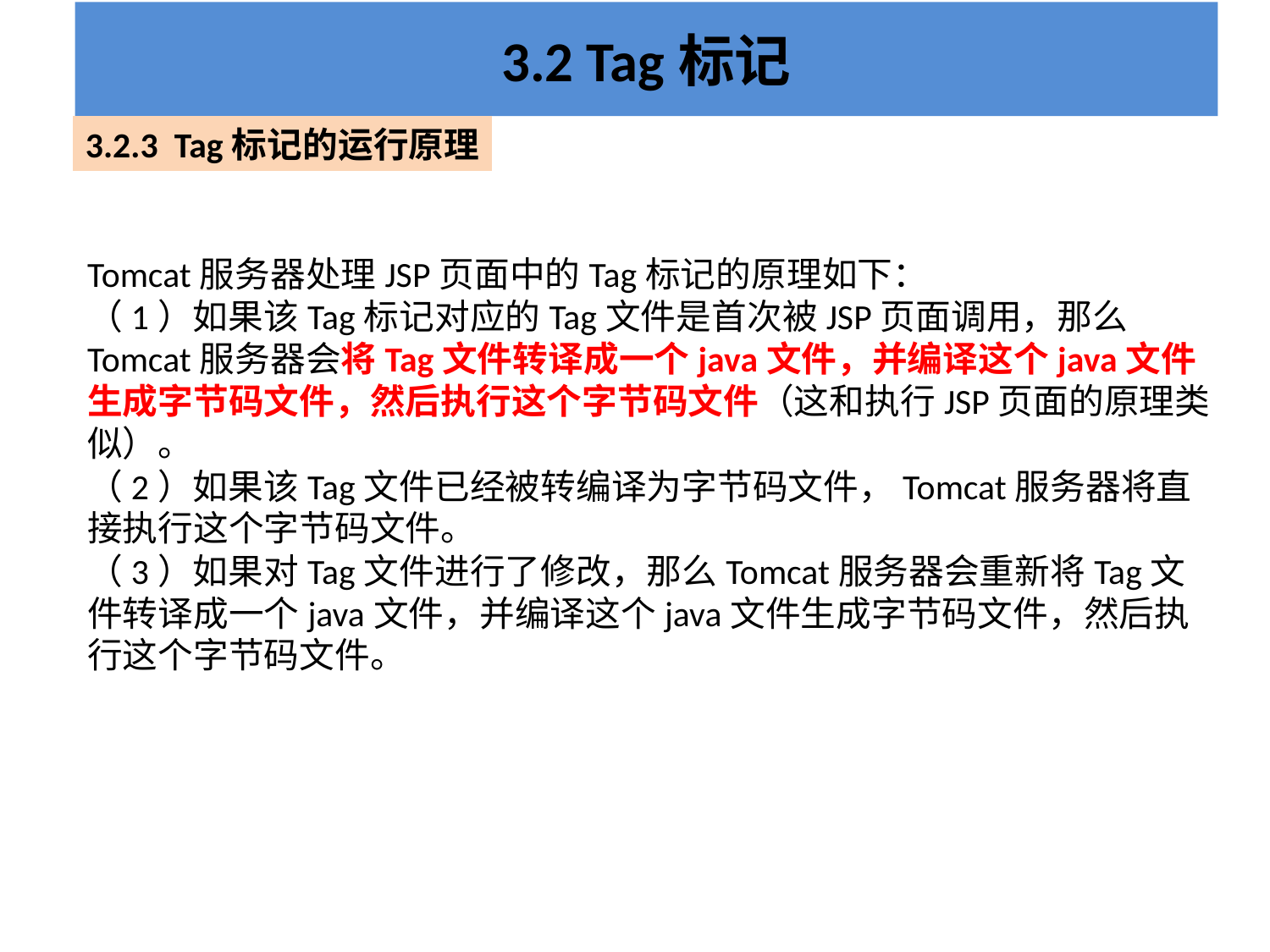

# 3.2 Tag标记
3.2.3  Tag标记的运行原理
Tomcat服务器处理JSP页面中的Tag标记的原理如下：
（1）如果该Tag标记对应的Tag文件是首次被JSP页面调用，那么Tomcat服务器会将Tag文件转译成一个java文件，并编译这个java文件生成字节码文件，然后执行这个字节码文件（这和执行JSP页面的原理类似）。
（2）如果该Tag文件已经被转编译为字节码文件，Tomcat服务器将直接执行这个字节码文件。
（3）如果对Tag文件进行了修改，那么Tomcat服务器会重新将Tag文件转译成一个java文件，并编译这个java文件生成字节码文件，然后执行这个字节码文件。